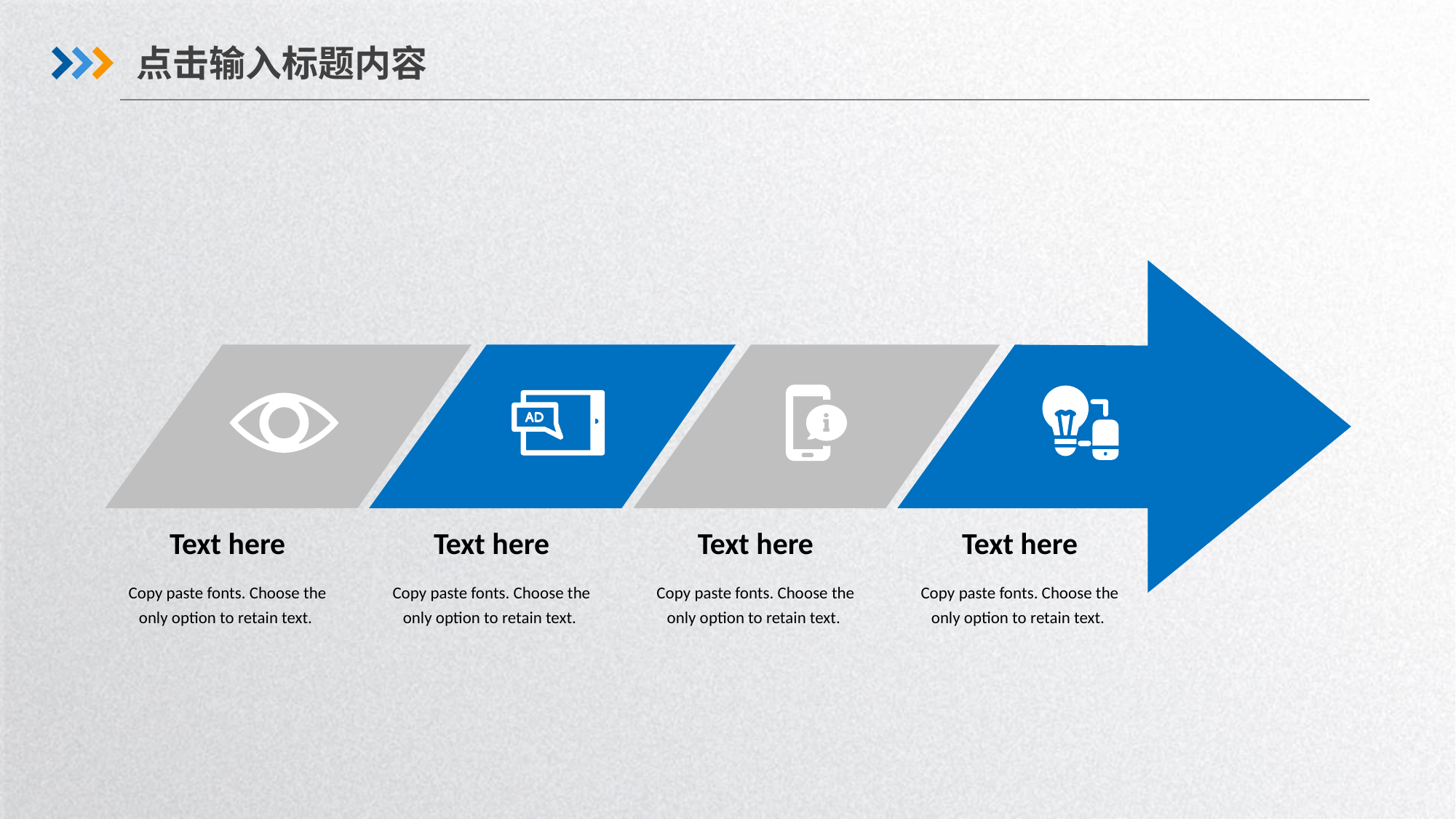

点击输入标题内容

Text here
Text here
Text here
Text here
Copy paste fonts. Choose the only option to retain text.
Copy paste fonts. Choose the only option to retain text.
Copy paste fonts. Choose the only option to retain text.
Copy paste fonts. Choose the only option to retain text.